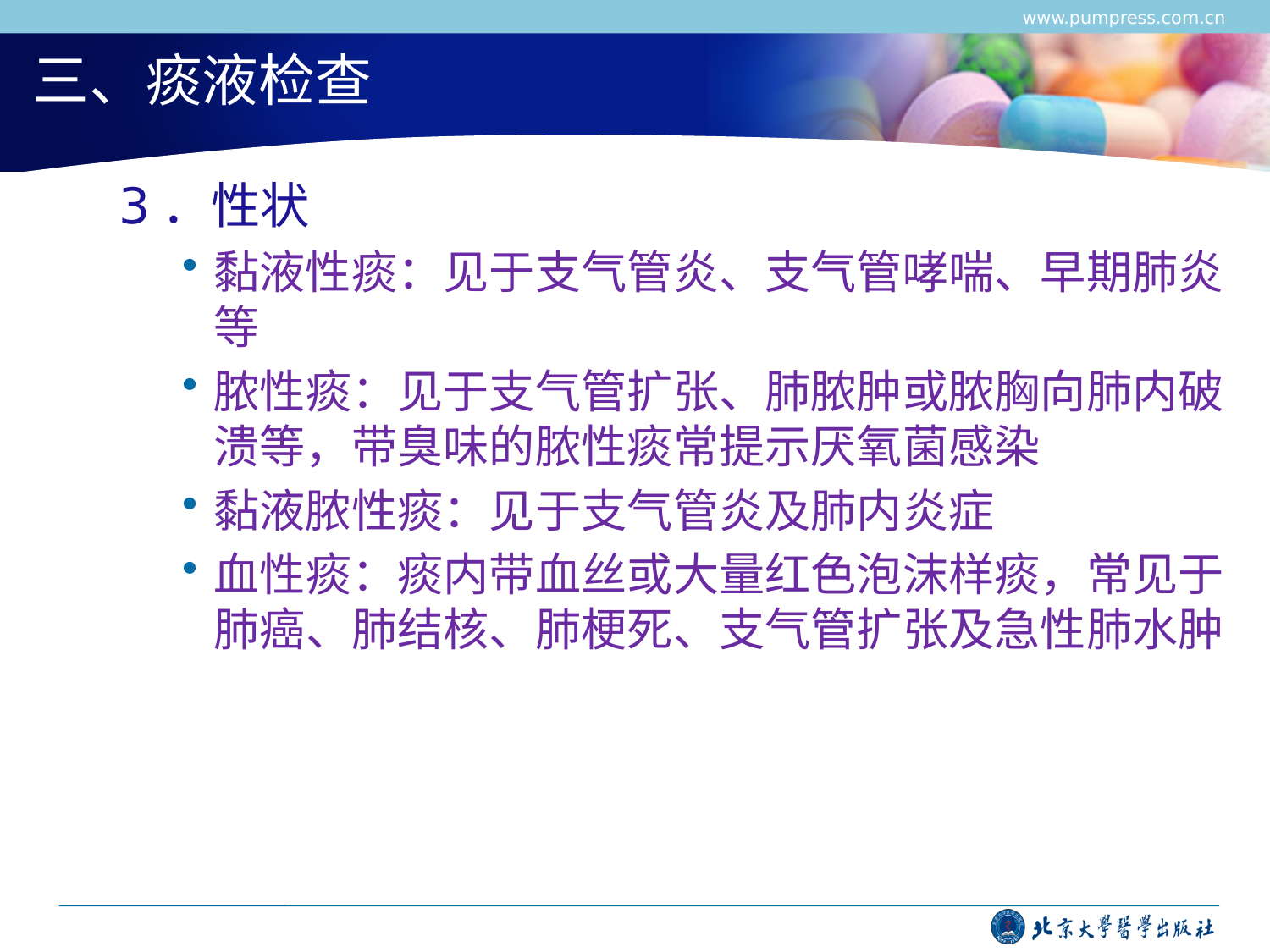

www.pumpress.com.cn
# 三、痰液检查
3．性状
黏液性痰：见于支气管炎、支气管哮喘、早期肺炎等
脓性痰：见于支气管扩张、肺脓肿或脓胸向肺内破溃等，带臭味的脓性痰常提示厌氧菌感染
黏液脓性痰：见于支气管炎及肺内炎症
血性痰：痰内带血丝或大量红色泡沫样痰，常见于肺癌、肺结核、肺梗死、支气管扩张及急性肺水肿